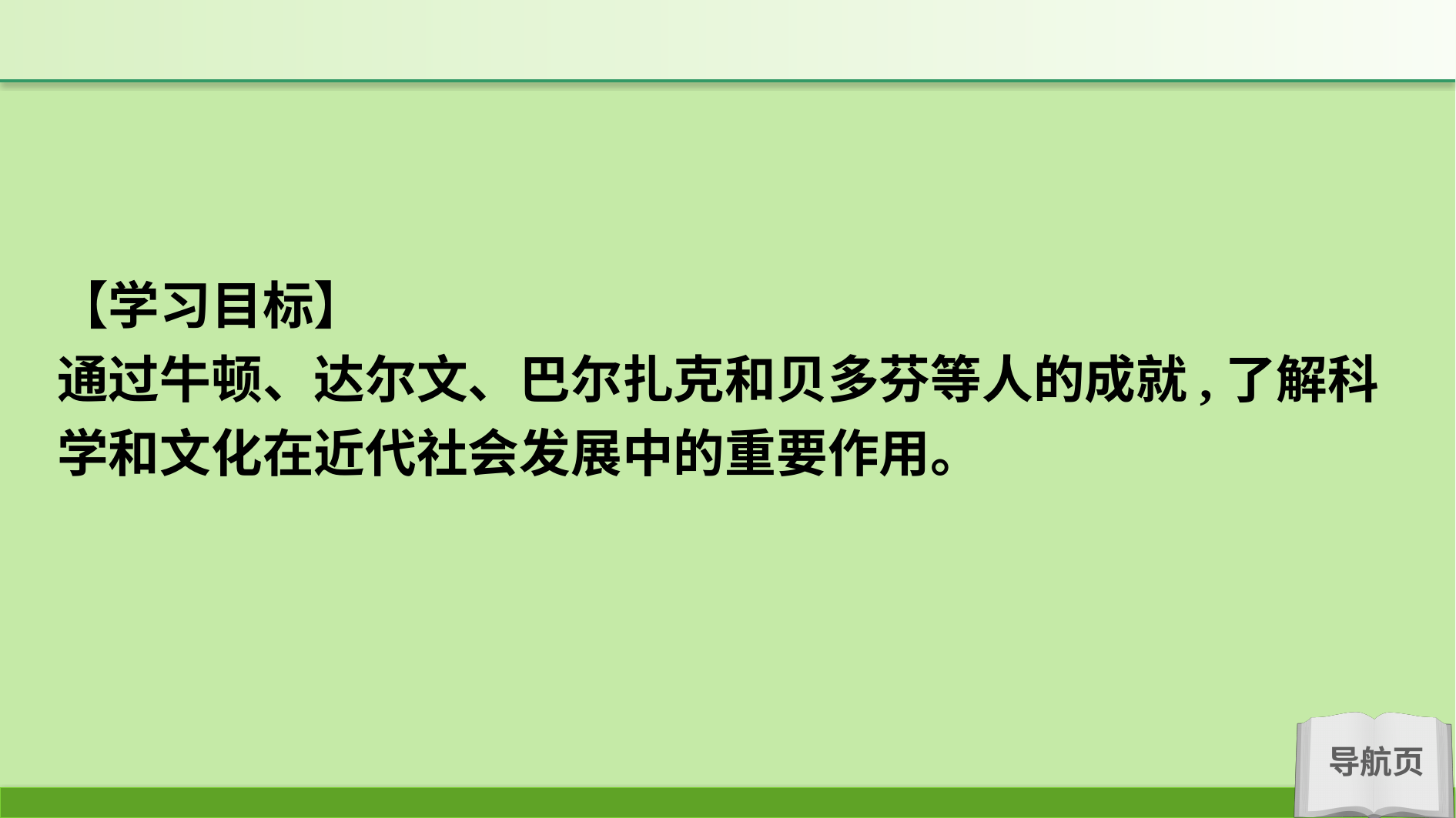

【学习目标】
通过牛顿、达尔文、巴尔扎克和贝多芬等人的成就,了解科学和文化在近代社会发展中的重要作用。